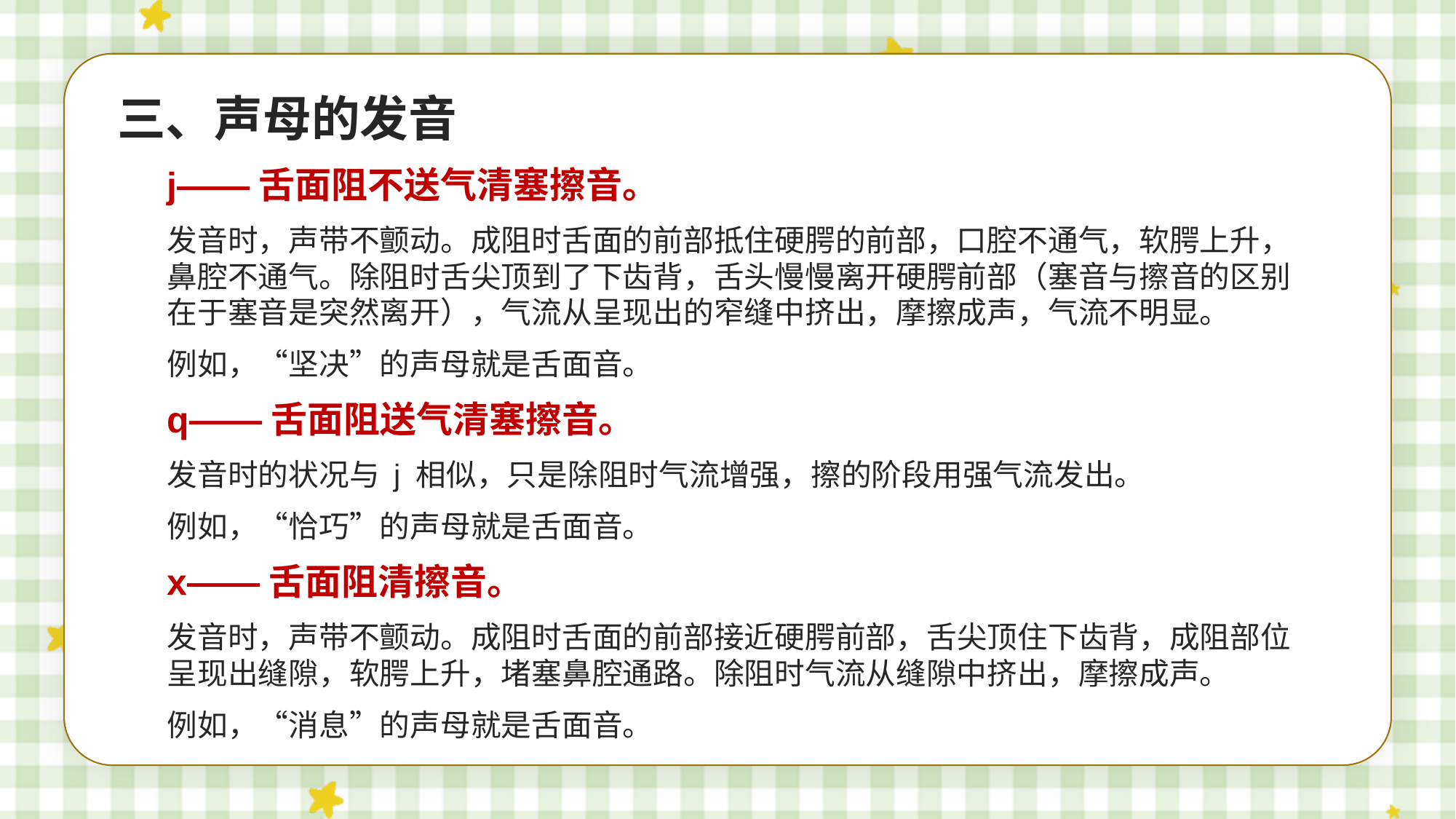

三、声母的发音
j——舌面阻不送气清塞擦音。
发音时，声带不颤动。成阻时舌面的前部抵住硬腭的前部，口腔不通气，软腭上升，鼻腔不通气。除阻时舌尖顶到了下齿背，舌头慢慢离开硬腭前部（塞音与擦音的区别在于塞音是突然离开），气流从呈现出的窄缝中挤出，摩擦成声，气流不明显。
例如，“坚决”的声母就是舌面音。
q——舌面阻送气清塞擦音。
发音时的状况与 j 相似，只是除阻时气流增强，擦的阶段用强气流发出。
例如，“恰巧”的声母就是舌面音。
x——舌面阻清擦音。
发音时，声带不颤动。成阻时舌面的前部接近硬腭前部，舌尖顶住下齿背，成阻部位呈现出缝隙，软腭上升，堵塞鼻腔通路。除阻时气流从缝隙中挤出，摩擦成声。
例如，“消息”的声母就是舌面音。